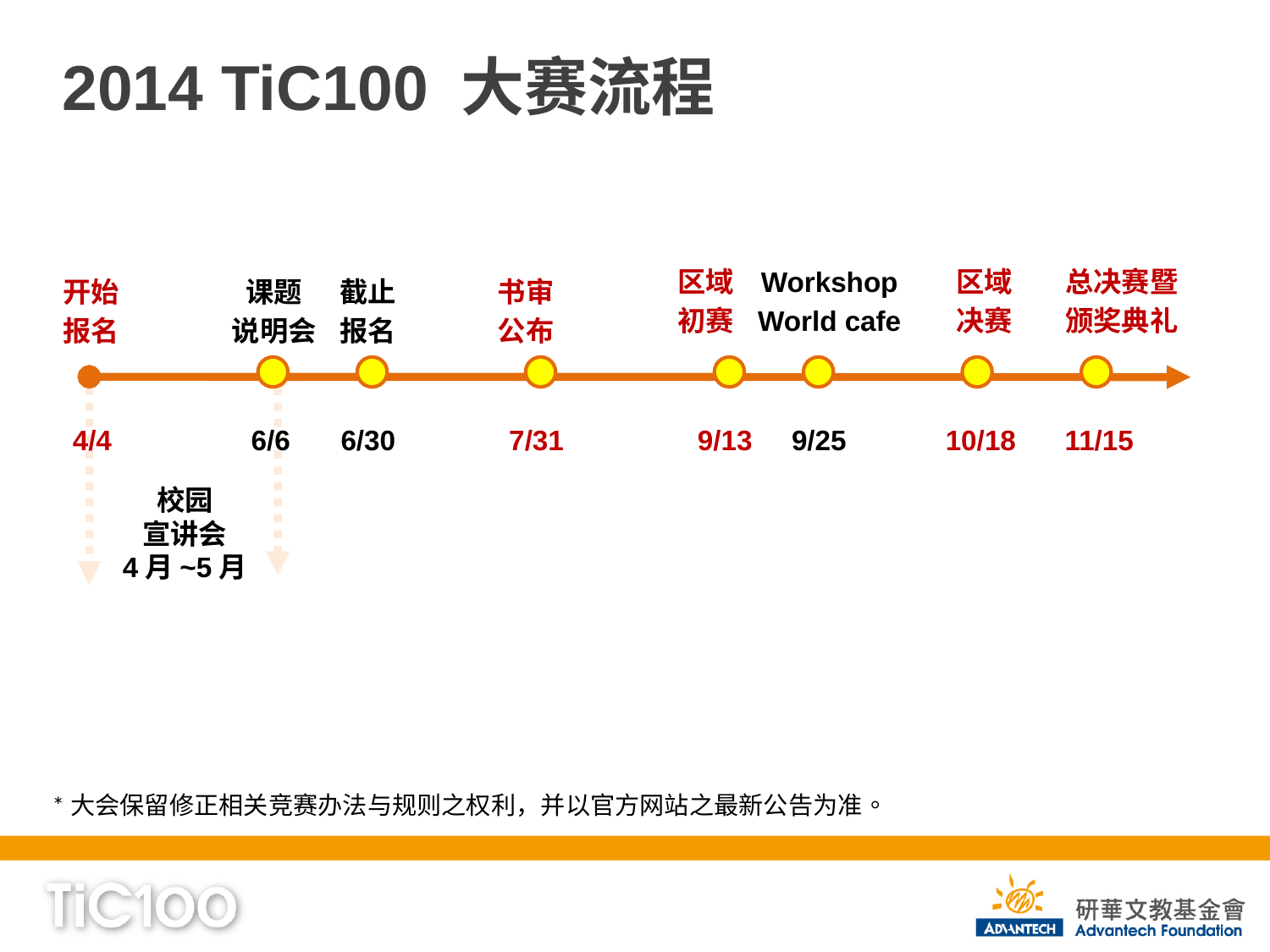

# 2014 TiC100 大赛流程
区域
初赛
Workshop
World cafe
区域
决赛
总决赛暨
颁奖典礼
开始
报名
课题
说明会
截止
报名
书审
公布

4/4
6/6
6/30
7/31
9/13
9/25
10/18
11/15
校园
宣讲会
4月~5月
*大会保留修正相关竞赛办法与规则之权利，并以官方网站之最新公告为准。